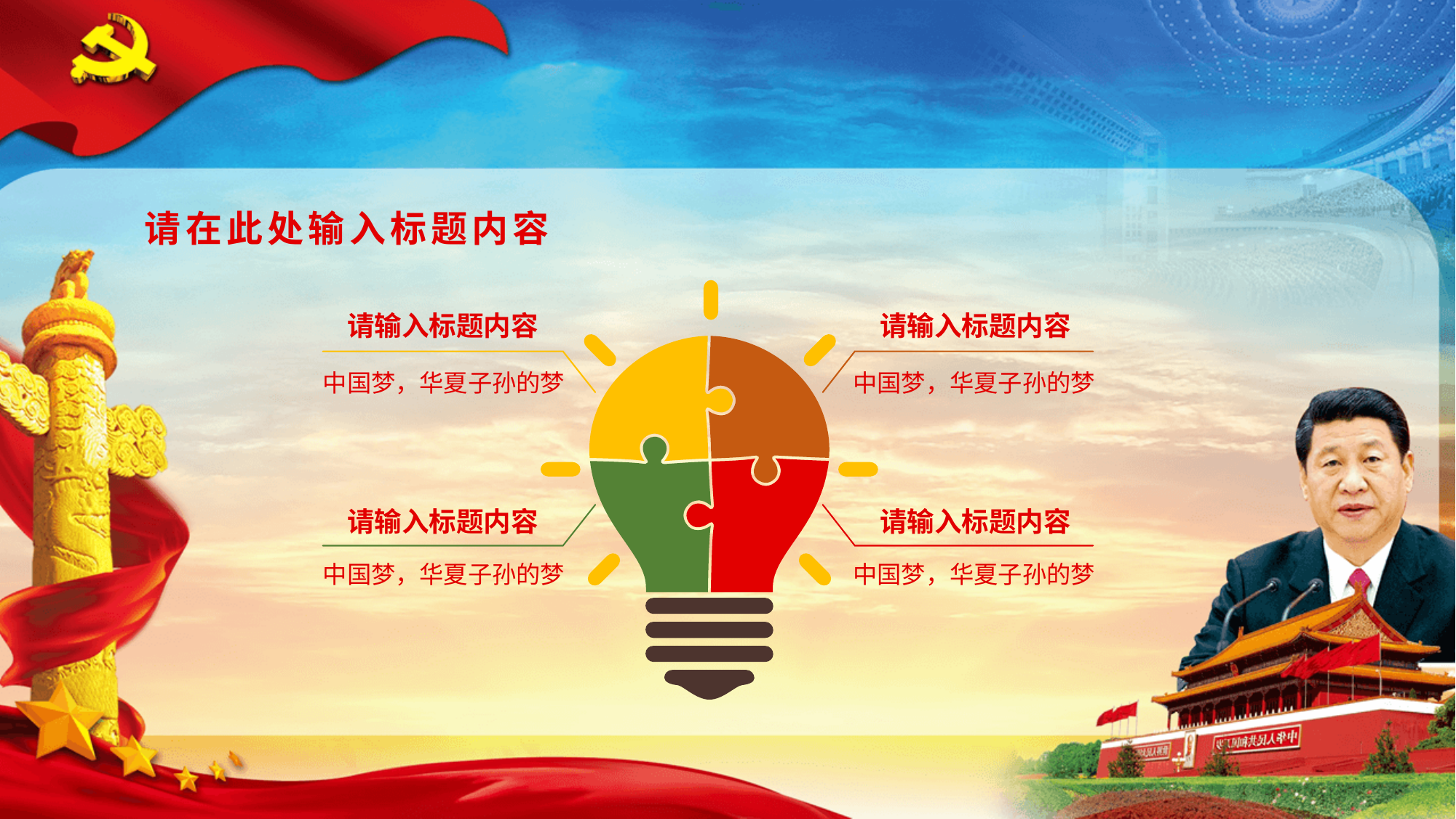

请在此处输入标题内容

请输入标题内容
请输入标题内容

中国梦，华夏子孙的梦
中国梦，华夏子孙的梦

请输入标题内容
请输入标题内容

中国梦，华夏子孙的梦
中国梦，华夏子孙的梦